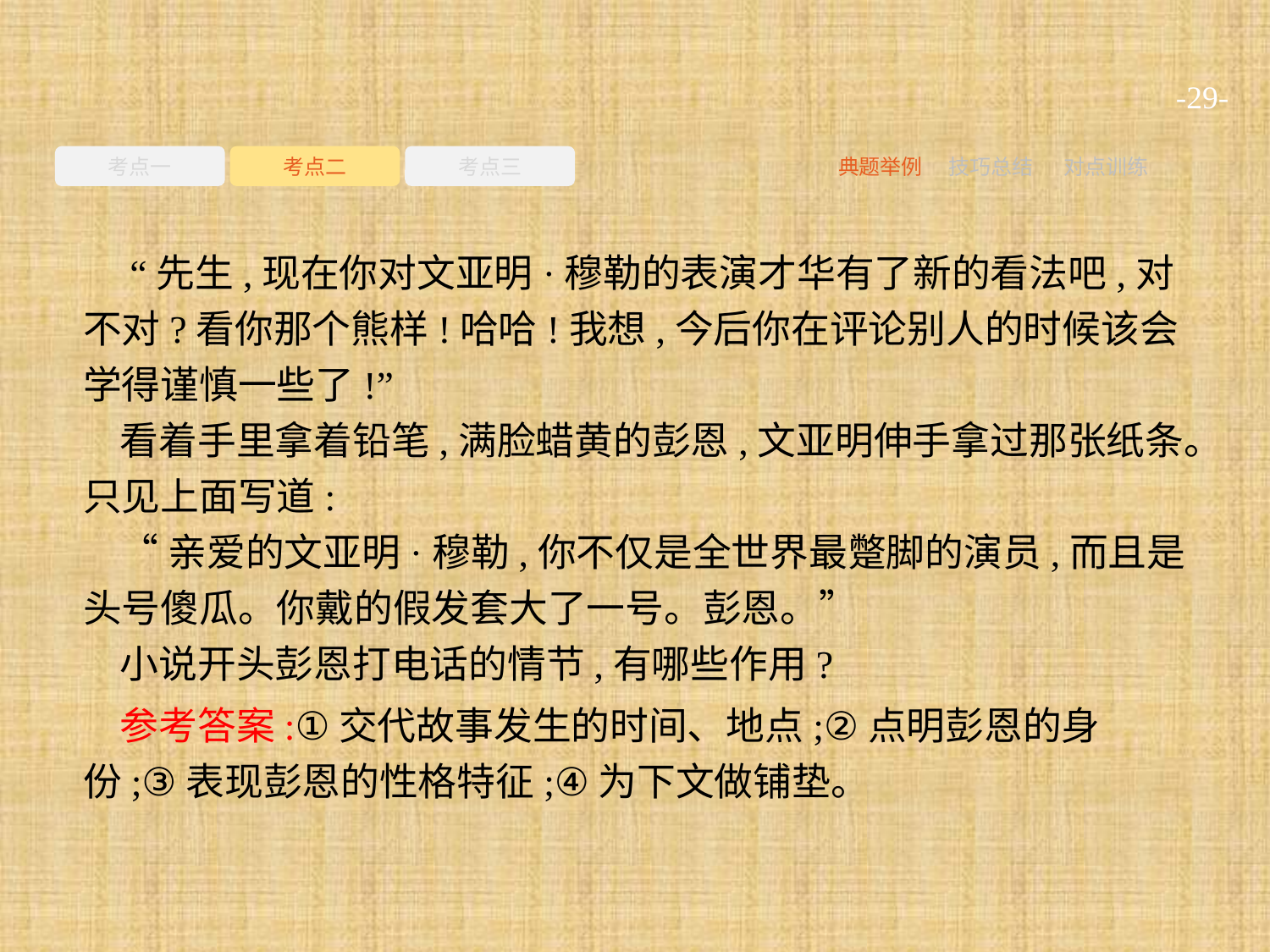

-29-
考点一
考点二
考点三
典题举例
技巧总结
对点训练
 “先生,现在你对文亚明·穆勒的表演才华有了新的看法吧,对不对?看你那个熊样!哈哈!我想,今后你在评论别人的时候该会学得谨慎一些了!”
看着手里拿着铅笔,满脸蜡黄的彭恩,文亚明伸手拿过那张纸条。只见上面写道:
“亲爱的文亚明·穆勒,你不仅是全世界最蹩脚的演员,而且是头号傻瓜。你戴的假发套大了一号。彭恩。”
小说开头彭恩打电话的情节,有哪些作用?
参考答案:①交代故事发生的时间、地点;②点明彭恩的身份;③表现彭恩的性格特征;④为下文做铺垫。